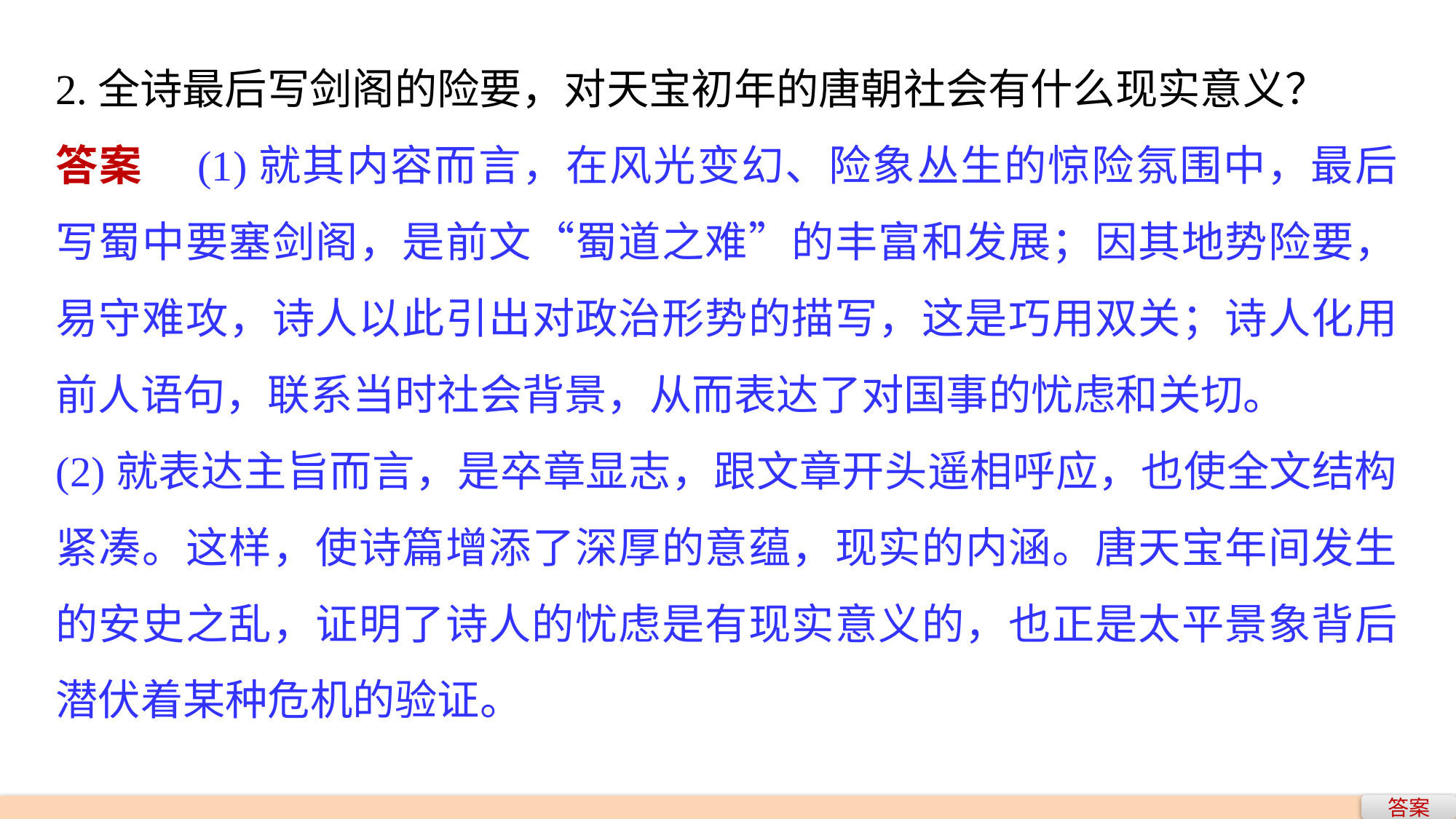

2.全诗最后写剑阁的险要，对天宝初年的唐朝社会有什么现实意义？
答案　(1)就其内容而言，在风光变幻、险象丛生的惊险氛围中，最后写蜀中要塞剑阁，是前文“蜀道之难”的丰富和发展；因其地势险要，易守难攻，诗人以此引出对政治形势的描写，这是巧用双关；诗人化用前人语句，联系当时社会背景，从而表达了对国事的忧虑和关切。
(2)就表达主旨而言，是卒章显志，跟文章开头遥相呼应，也使全文结构紧凑。这样，使诗篇增添了深厚的意蕴，现实的内涵。唐天宝年间发生的安史之乱，证明了诗人的忧虑是有现实意义的，也正是太平景象背后潜伏着某种危机的验证。
答案